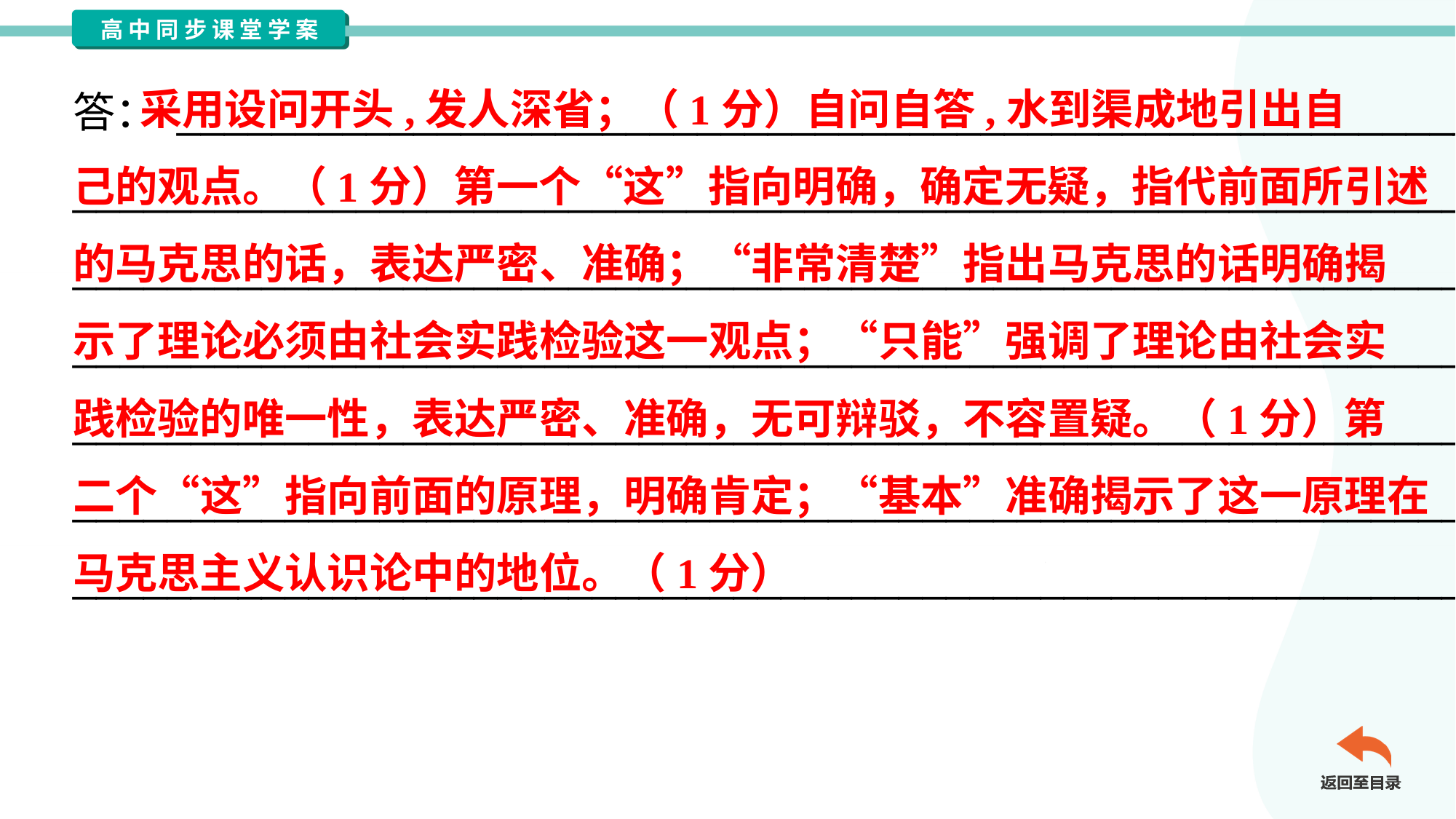

采用设问开头,发人深省；（1分）自问自答,水到渠成地引出自
己的观点。（1分）第一个“这”指向明确，确定无疑，指代前面所引述
的马克思的话，表达严密、准确；“非常清楚”指出马克思的话明确揭
示了理论必须由社会实践检验这一观点；“只能”强调了理论由社会实
践检验的唯一性，表达严密、准确，无可辩驳，不容置疑。（1分）第
二个“这”指向前面的原理，明确肯定；“基本”准确揭示了这一原理在
马克思主义认识论中的地位。（1分）
答： ________________________________________________________
_____________________________________________________________
_____________________________________________________________
_____________________________________________________________
_____________________________________________________________
_____________________________________________________________
_____________________________________________________________